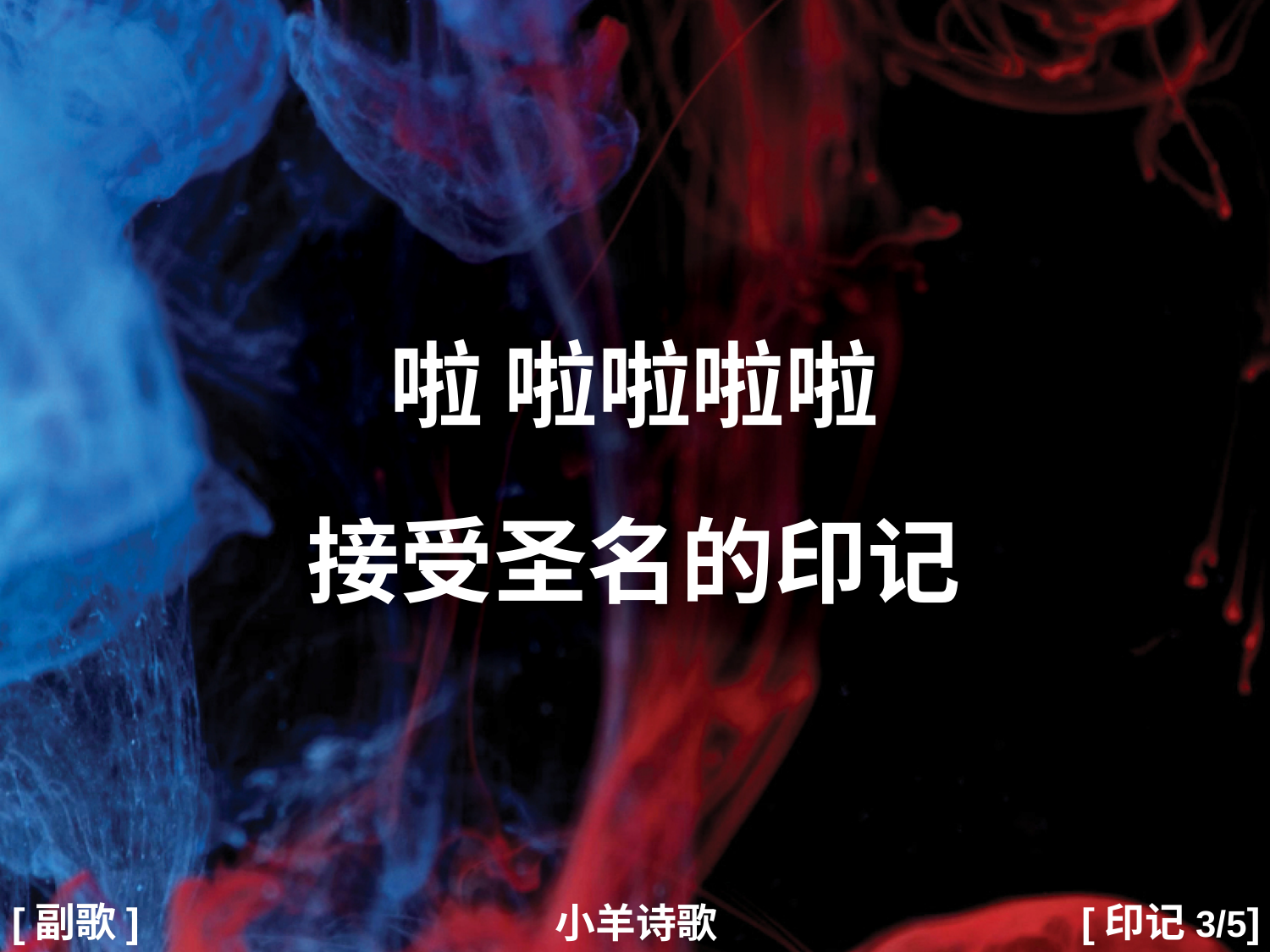

啦 啦啦啦啦

接受圣名的印记

#

[副歌]
[印记3/5]
小羊诗歌